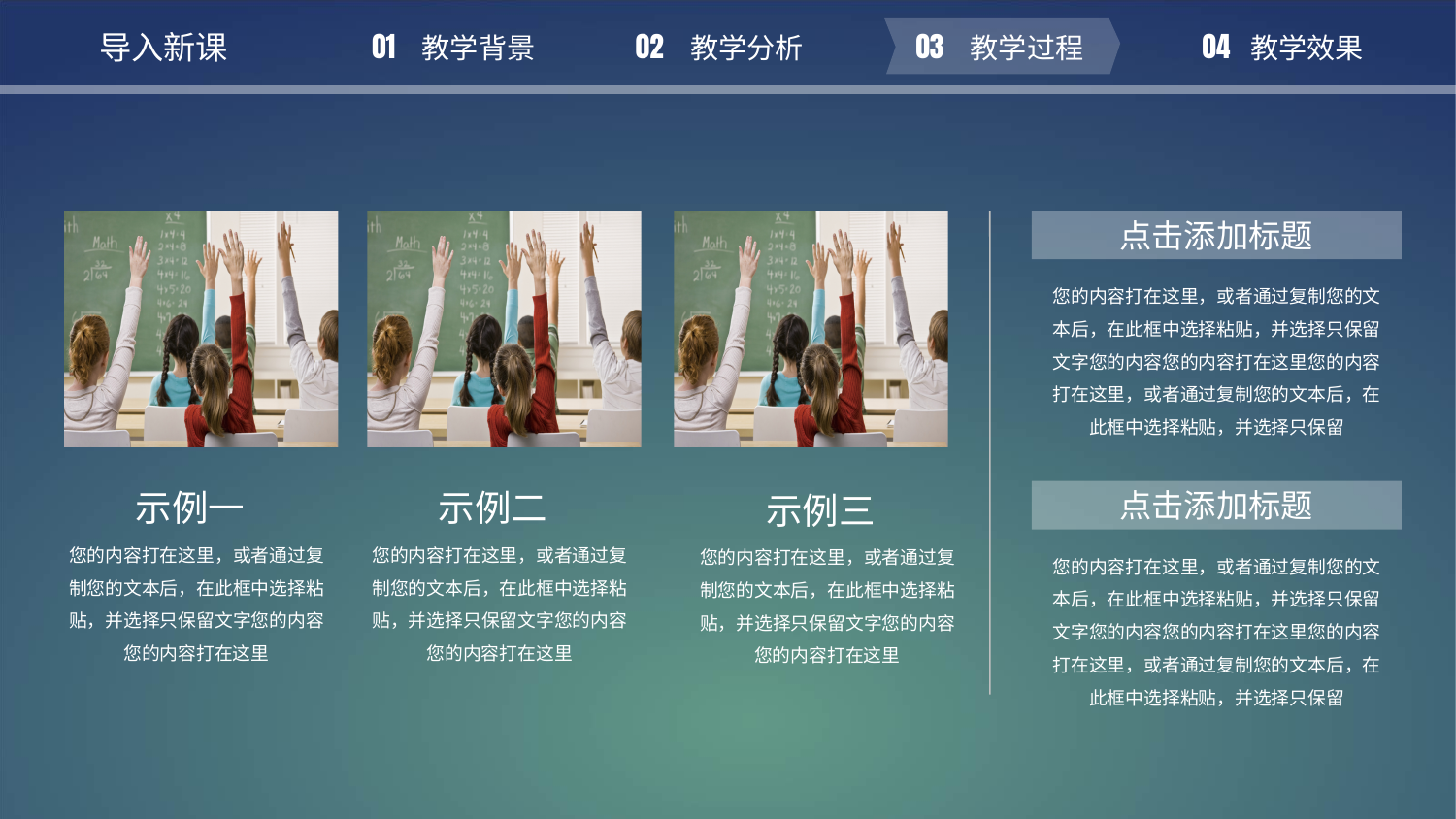

导入新课
01   教学背景
02   教学分析
03   教学过程
04  教学效果

点击添加标题

您的内容打在这里，或者通过复制您的文本后，在此框中选择粘贴，并选择只保留文字您的内容您的内容打在这里您的内容打在这里，或者通过复制您的文本后，在此框中选择粘贴，并选择只保留
示例一
示例二
点击添加标题
示例三
您的内容打在这里，或者通过复制您的文本后，在此框中选择粘贴，并选择只保留文字您的内容您的内容打在这里
您的内容打在这里，或者通过复制您的文本后，在此框中选择粘贴，并选择只保留文字您的内容您的内容打在这里
您的内容打在这里，或者通过复制您的文本后，在此框中选择粘贴，并选择只保留文字您的内容您的内容打在这里
您的内容打在这里，或者通过复制您的文本后，在此框中选择粘贴，并选择只保留文字您的内容您的内容打在这里您的内容打在这里，或者通过复制您的文本后，在此框中选择粘贴，并选择只保留